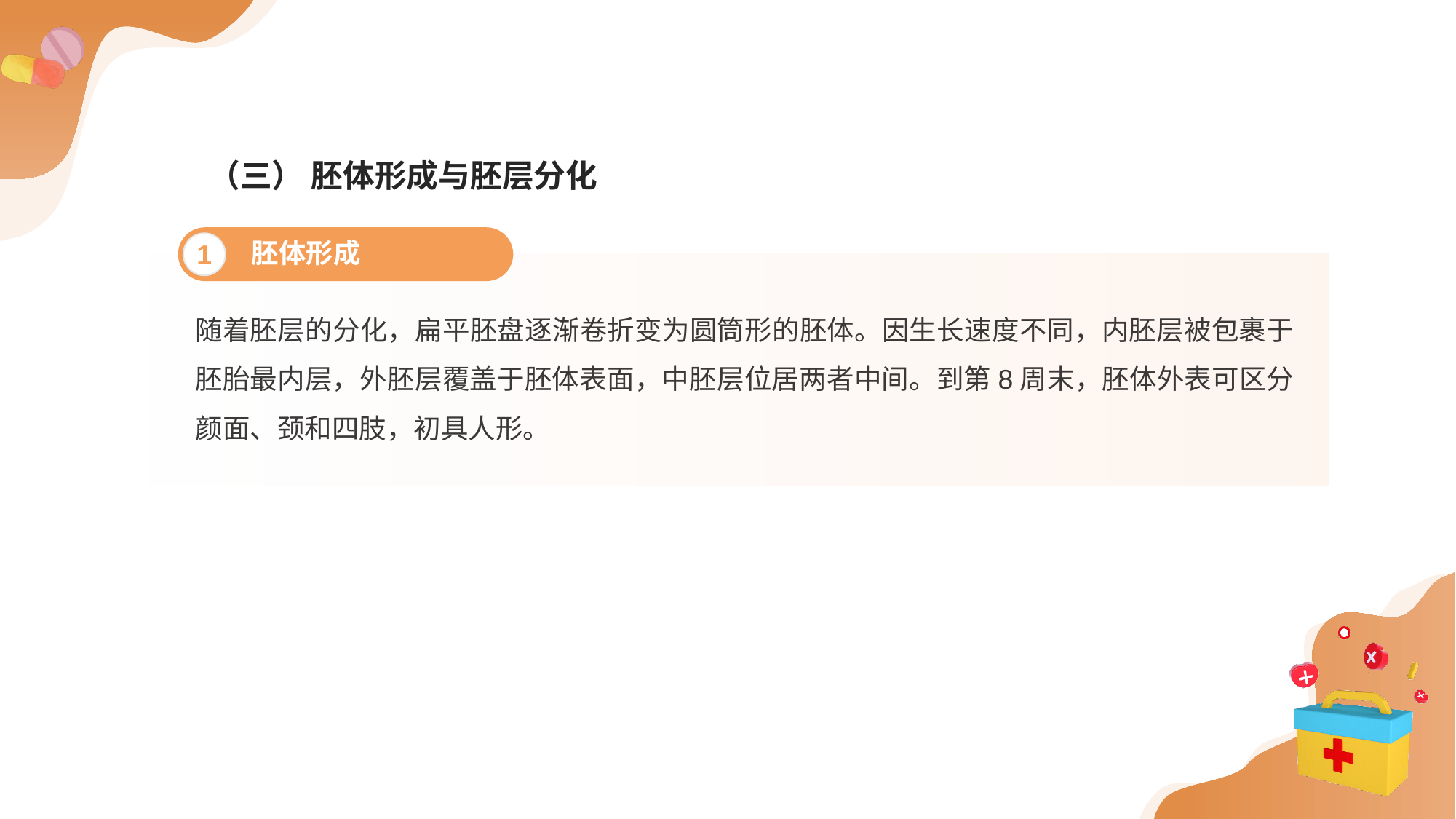

（三） 胚体形成与胚层分化

胚体形成

1

随着胚层的分化，扁平胚盘逐渐卷折变为圆筒形的胚体。因生长速度不同，内胚层被包裹于胚胎最内层，外胚层覆盖于胚体表面，中胚层位居两者中间。到第8周末，胚体外表可区分颜面、颈和四肢，初具人形。